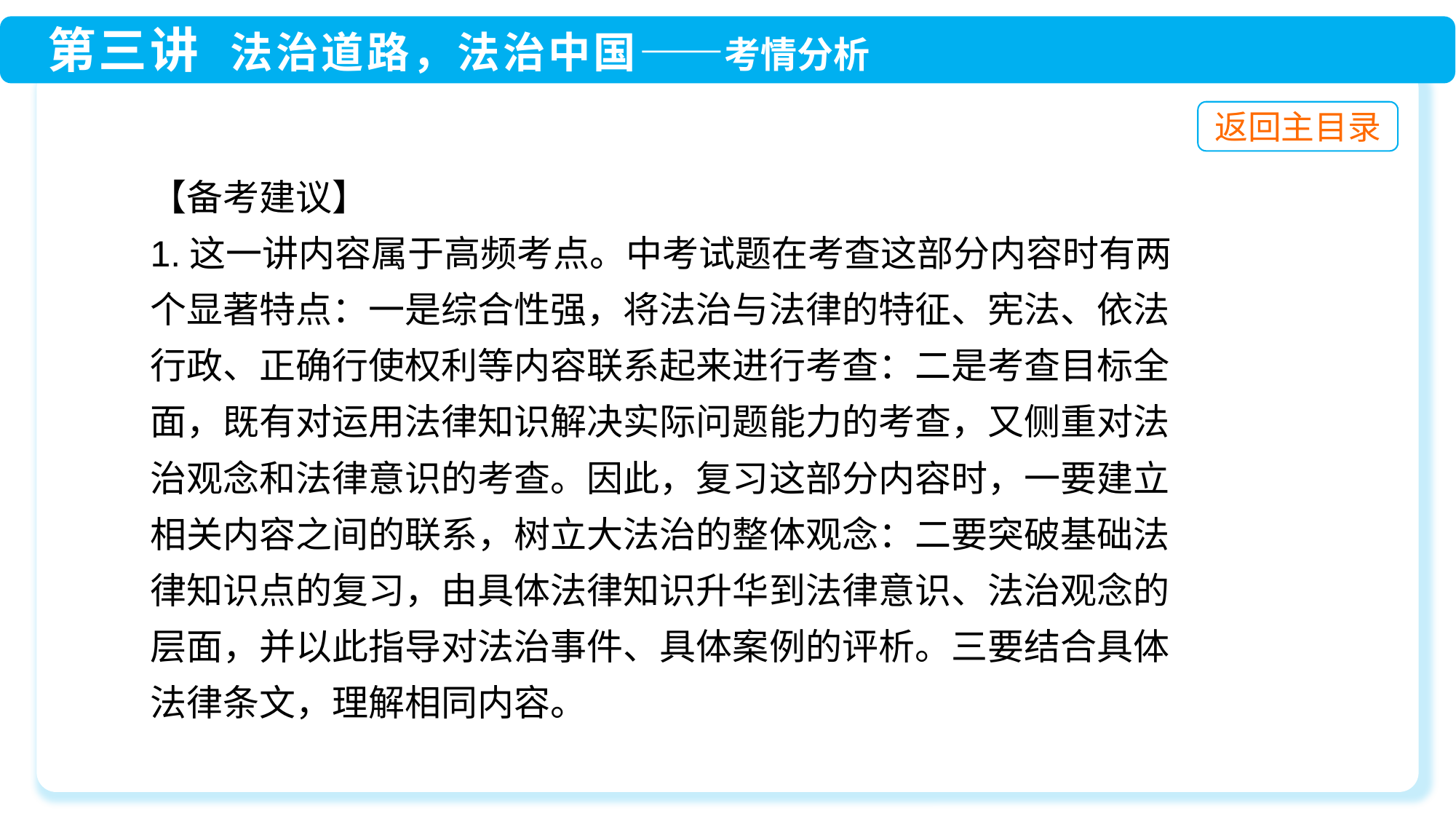

【备考建议】
1.这一讲内容属于高频考点。中考试题在考查这部分内容时有两个显著特点：一是综合性强，将法治与法律的特征、宪法、依法行政、正确行使权利等内容联系起来进行考查：二是考查目标全面，既有对运用法律知识解决实际问题能力的考查，又侧重对法治观念和法律意识的考查。因此，复习这部分内容时，一要建立相关内容之间的联系，树立大法治的整体观念：二要突破基础法律知识点的复习，由具体法律知识升华到法律意识、法治观念的层面，并以此指导对法治事件、具体案例的评析。三要结合具体法律条文，理解相同内容。